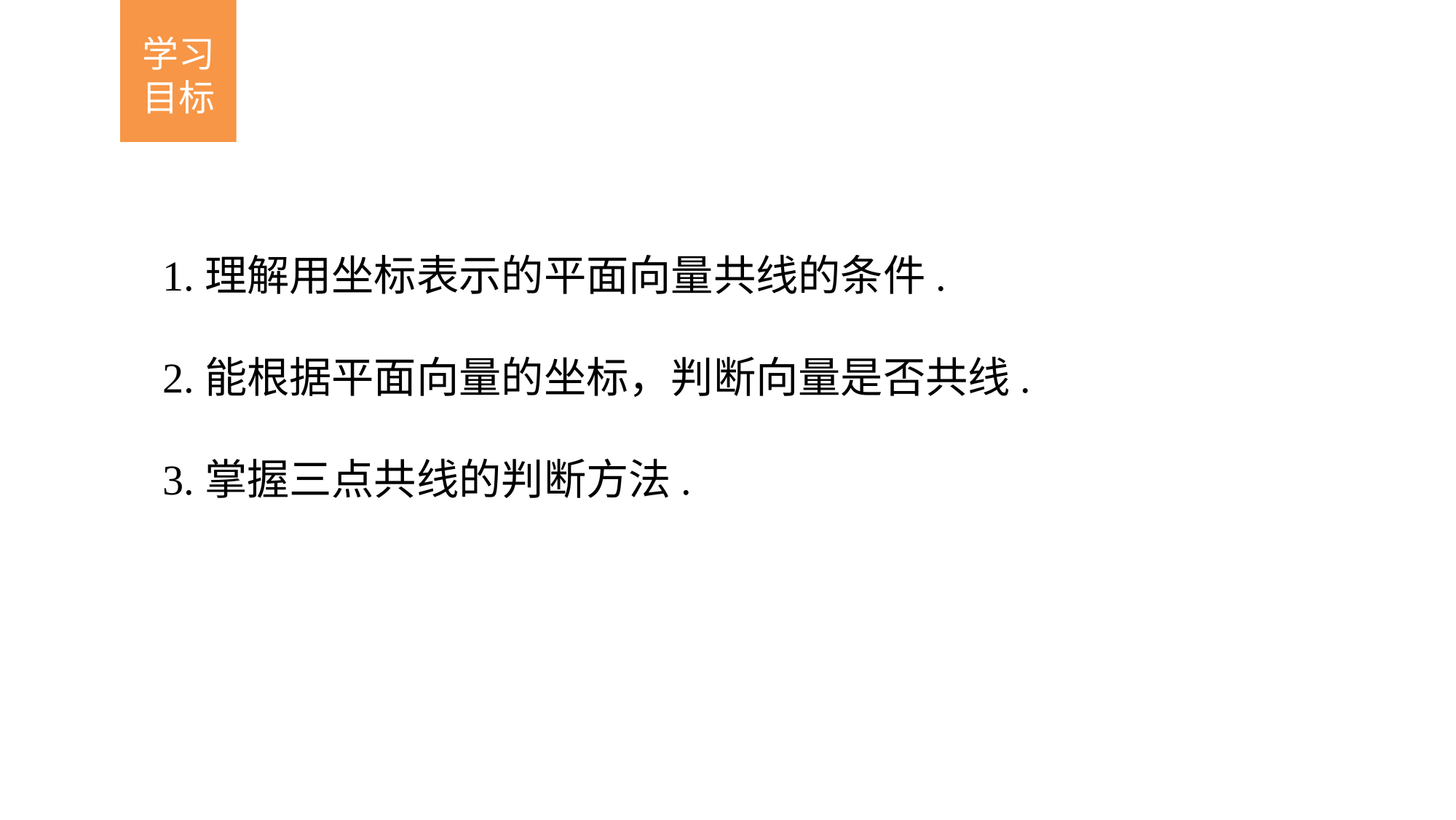

学习目标
1.理解用坐标表示的平面向量共线的条件.
2.能根据平面向量的坐标，判断向量是否共线.
3.掌握三点共线的判断方法.